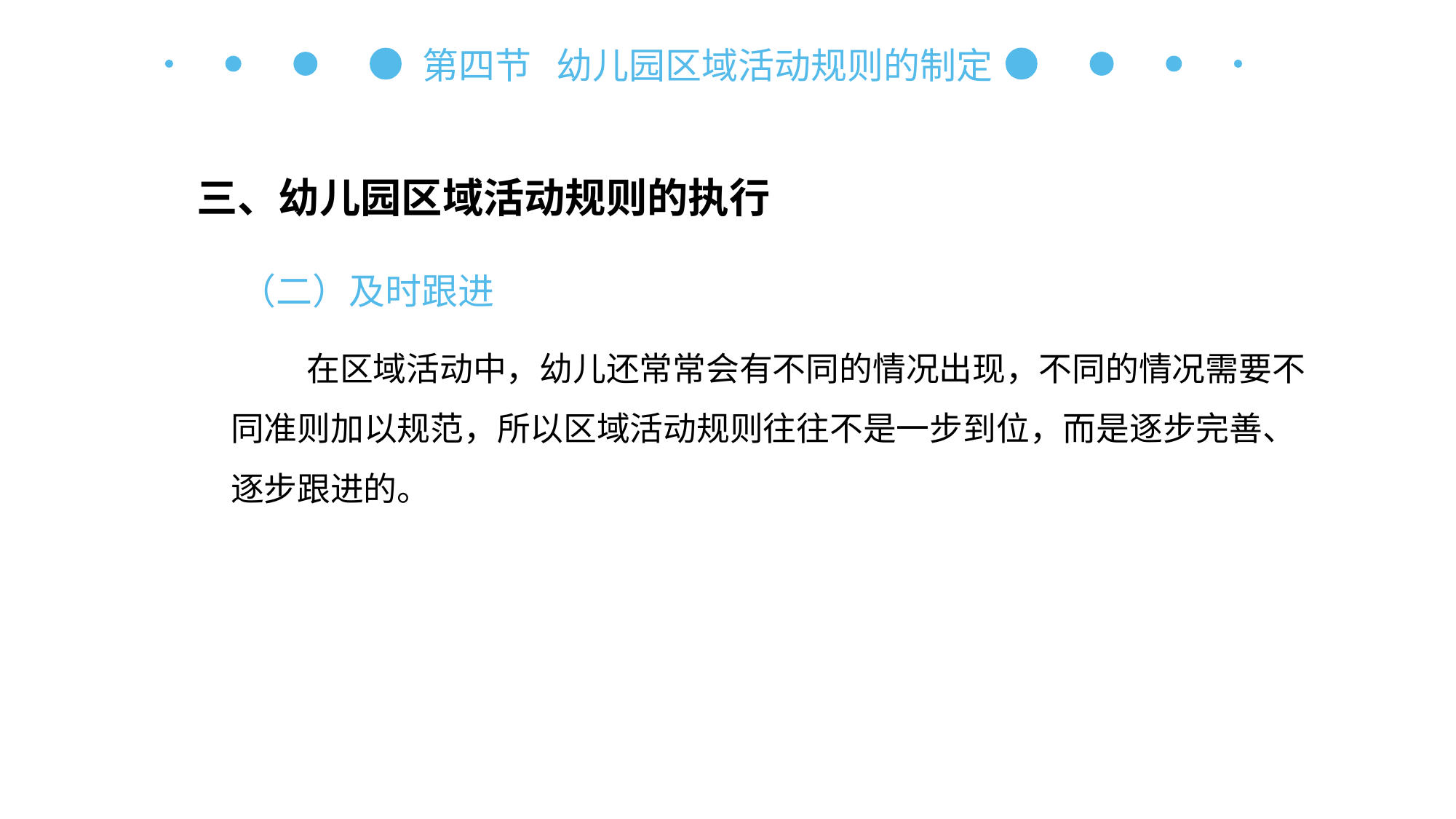

第四节   幼儿园区域活动规则的制定

三、幼儿园区域活动规则的执行
（二）及时跟进
在区域活动中，幼儿还常常会有不同的情况出现，不同的情况需要不同准则加以规范，所以区域活动规则往往不是一步到位，而是逐步完善、逐步跟进的。